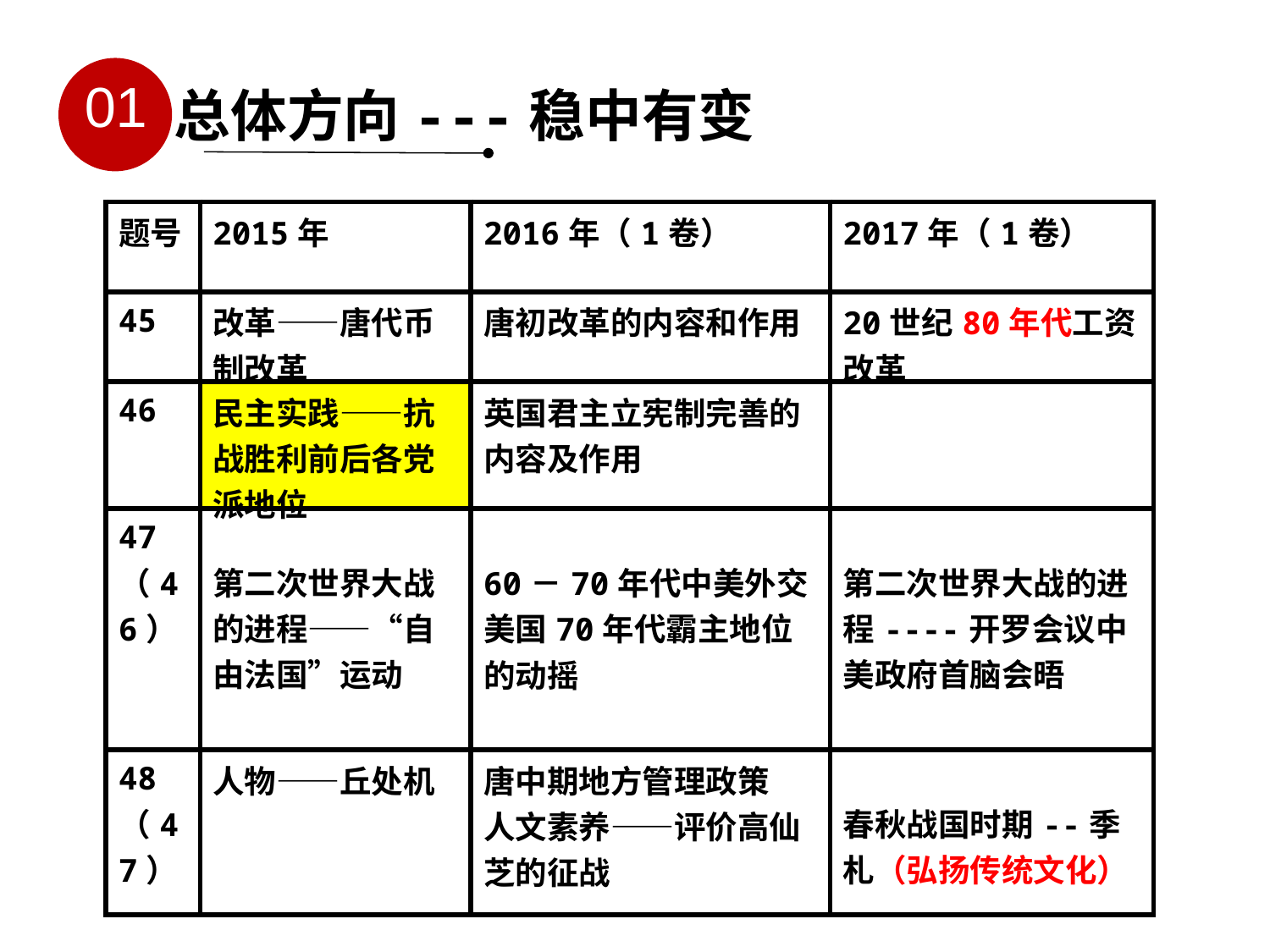

01
总体方向---稳中有变
| 题号 | 2015年 | 2016年（1卷） | 2017年（1卷） |
| --- | --- | --- | --- |
| 45 | 改革——唐代币制改革 | 唐初改革的内容和作用 | 20世纪80年代工资改革 |
| 46 | 民主实践——抗战胜利前后各党派地位 | 英国君主立宪制完善的内容及作用 |  |
| 47 （46） | 第二次世界大战的进程——“自由法国”运动 | 60－70年代中美外交 美国70年代霸主地位的动摇 | 第二次世界大战的进程----开罗会议中美政府首脑会晤 |
| 48（47） | 人物——丘处机 | 唐中期地方管理政策 人文素养――评价高仙芝的征战 | 春秋战国时期--季札（弘扬传统文化） |